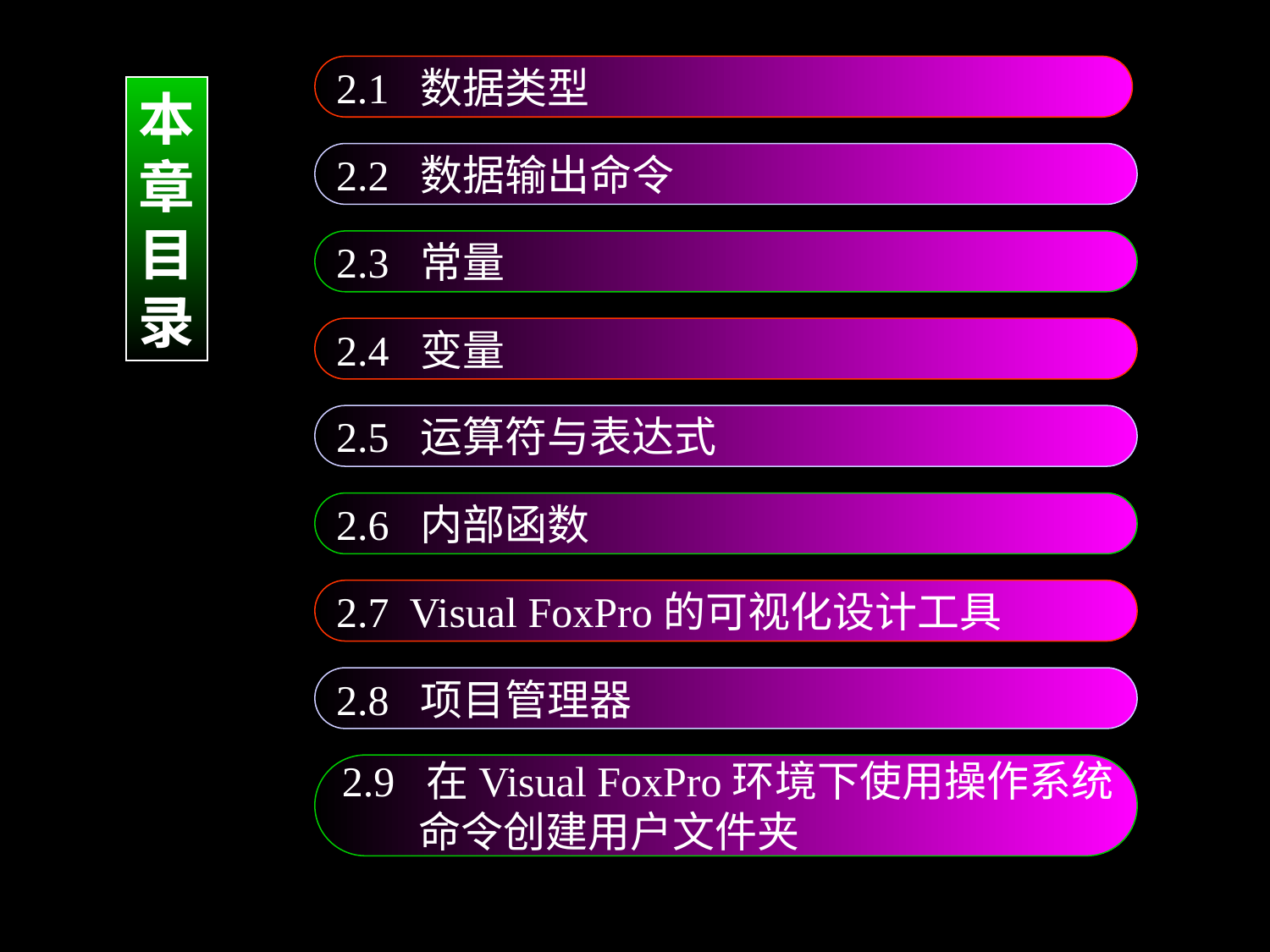

2.1  数据类型
本
章
目
录
2.2  数据输出命令
2.3  常量
2.4  变量
2.5  运算符与表达式
2.6  内部函数
2.7  Visual FoxPro的可视化设计工具
2.8  项目管理器
2.9  在Visual FoxPro环境下使用操作系统
       命令创建用户文件夹